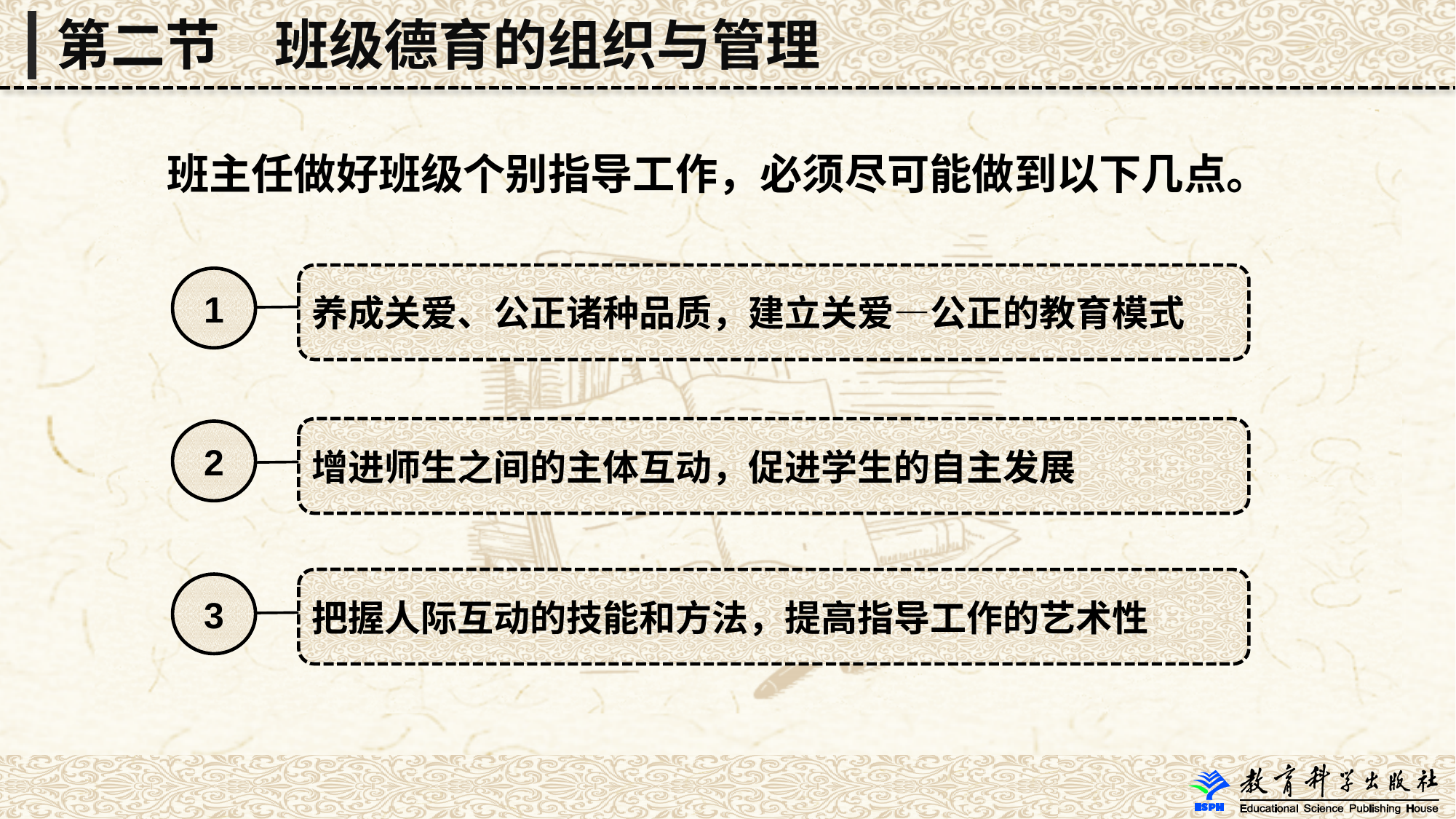

第二节　班级德育的组织与管理
       班主任做好班级个别指导工作，必须尽可能做到以下几点。
养成关爱、公正诸种品质，建立关爱—公正的教育模式
1
增进师生之间的主体互动，促进学生的自主发展
2
把握人际互动的技能和方法，提高指导工作的艺术性
3